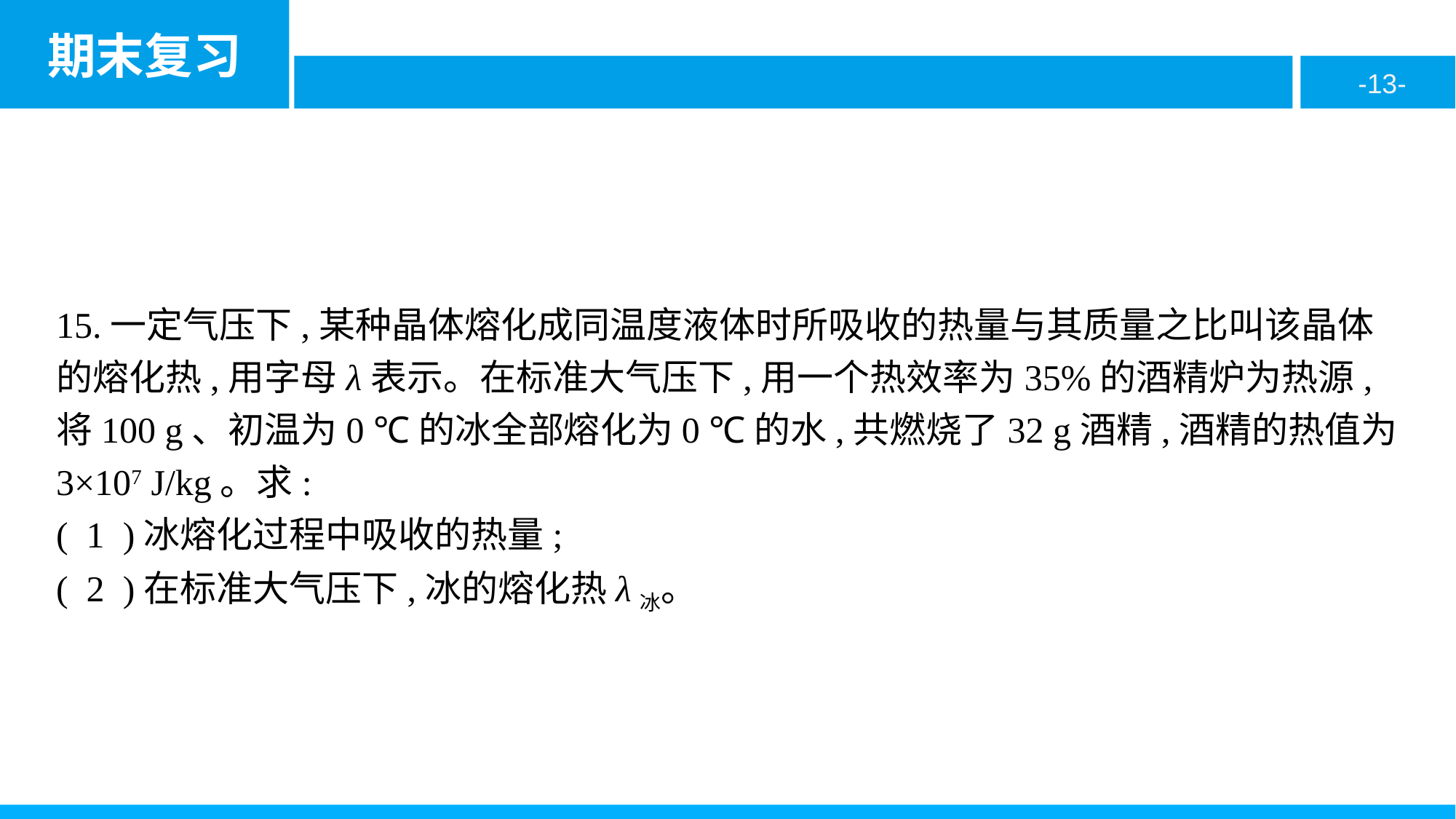

15.一定气压下,某种晶体熔化成同温度液体时所吸收的热量与其质量之比叫该晶体的熔化热,用字母λ表示。在标准大气压下,用一个热效率为35%的酒精炉为热源,将100 g、初温为0 ℃的冰全部熔化为0 ℃的水,共燃烧了32 g酒精,酒精的热值为3×107 J/kg。求:
(  1  )冰熔化过程中吸收的热量;
(  2  )在标准大气压下,冰的熔化热λ冰。